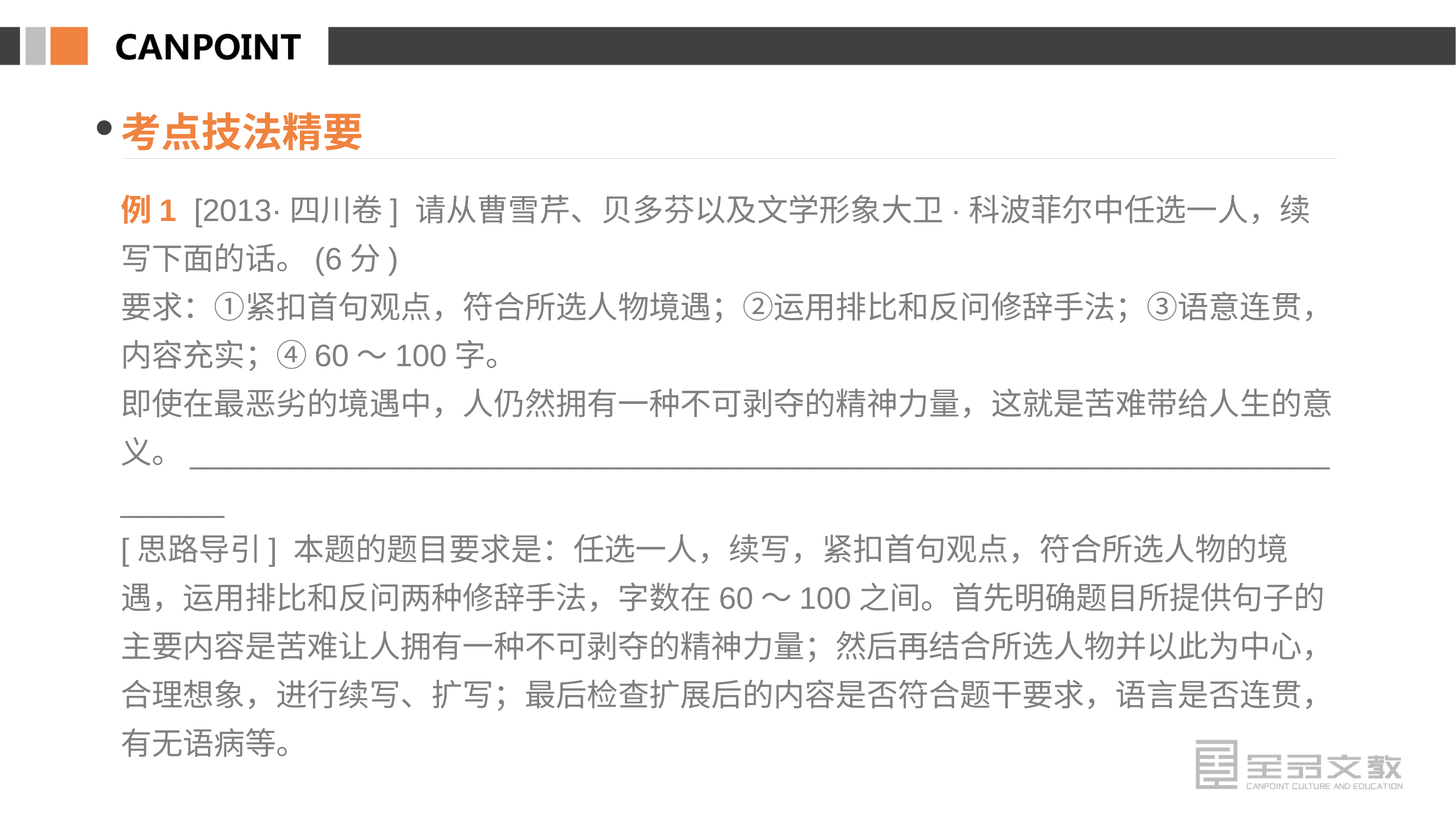

考点技法精要

例1  [2013·四川卷] 请从曹雪芹、贝多芬以及文学形象大卫·科波菲尔中任选一人，续写下面的话。(6分)
要求：①紧扣首句观点，符合所选人物境遇；②运用排比和反问修辞手法；③语意连贯，内容充实；④60～100字。
即使在最恶劣的境遇中，人仍然拥有一种不可剥夺的精神力量，这就是苦难带给人生的意义。________________________________________________________________________
[思路导引] 本题的题目要求是：任选一人，续写，紧扣首句观点，符合所选人物的境遇，运用排比和反问两种修辞手法，字数在60～100之间。首先明确题目所提供句子的主要内容是苦难让人拥有一种不可剥夺的精神力量；然后再结合所选人物并以此为中心，合理想象，进行续写、扩写；最后检查扩展后的内容是否符合题干要求，语言是否连贯，有无语病等。